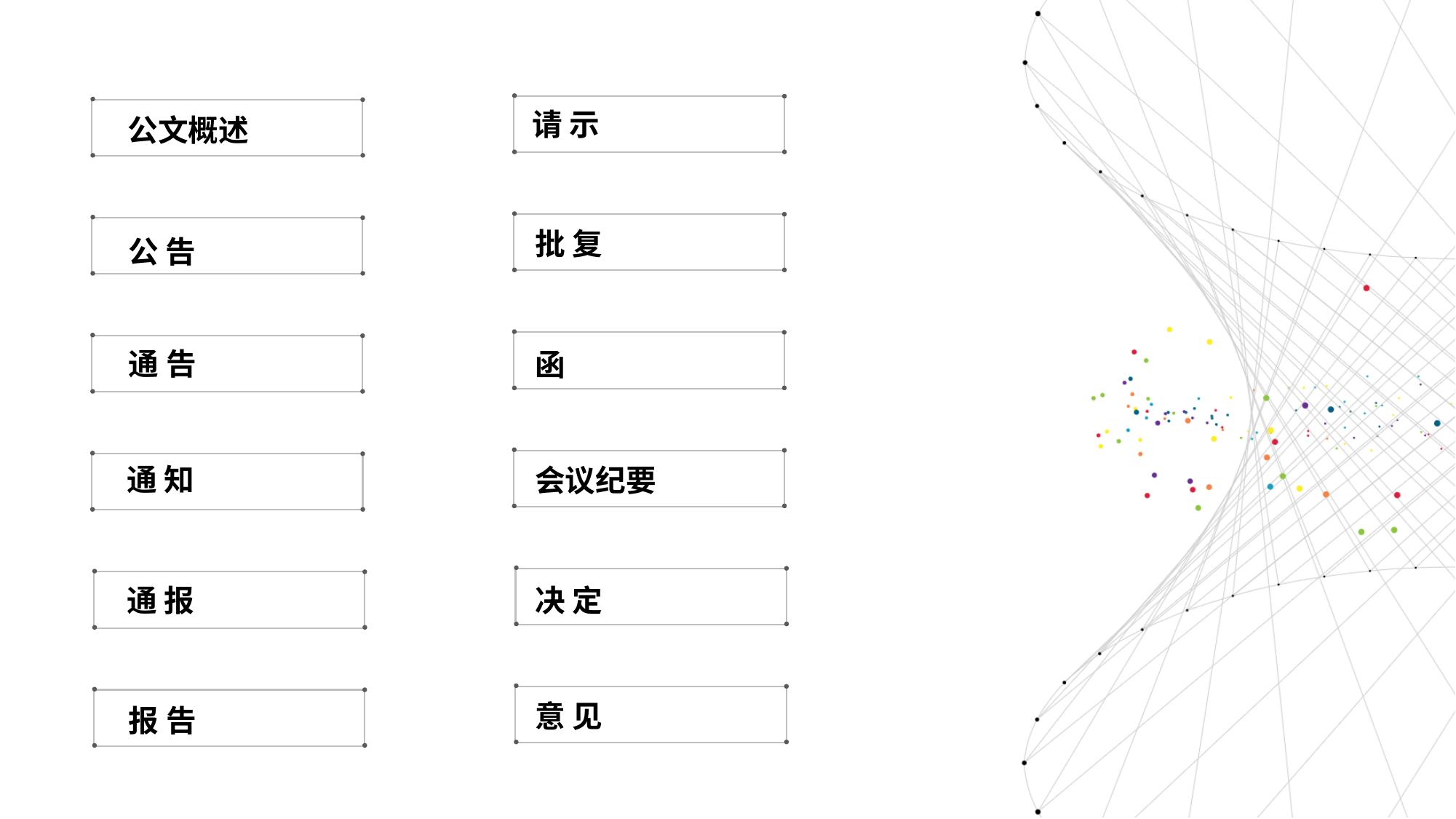

请 示
公文概述

批 复
公 告

通 告
函

通 知
会议纪要

通 报
决 定

意 见
报 告